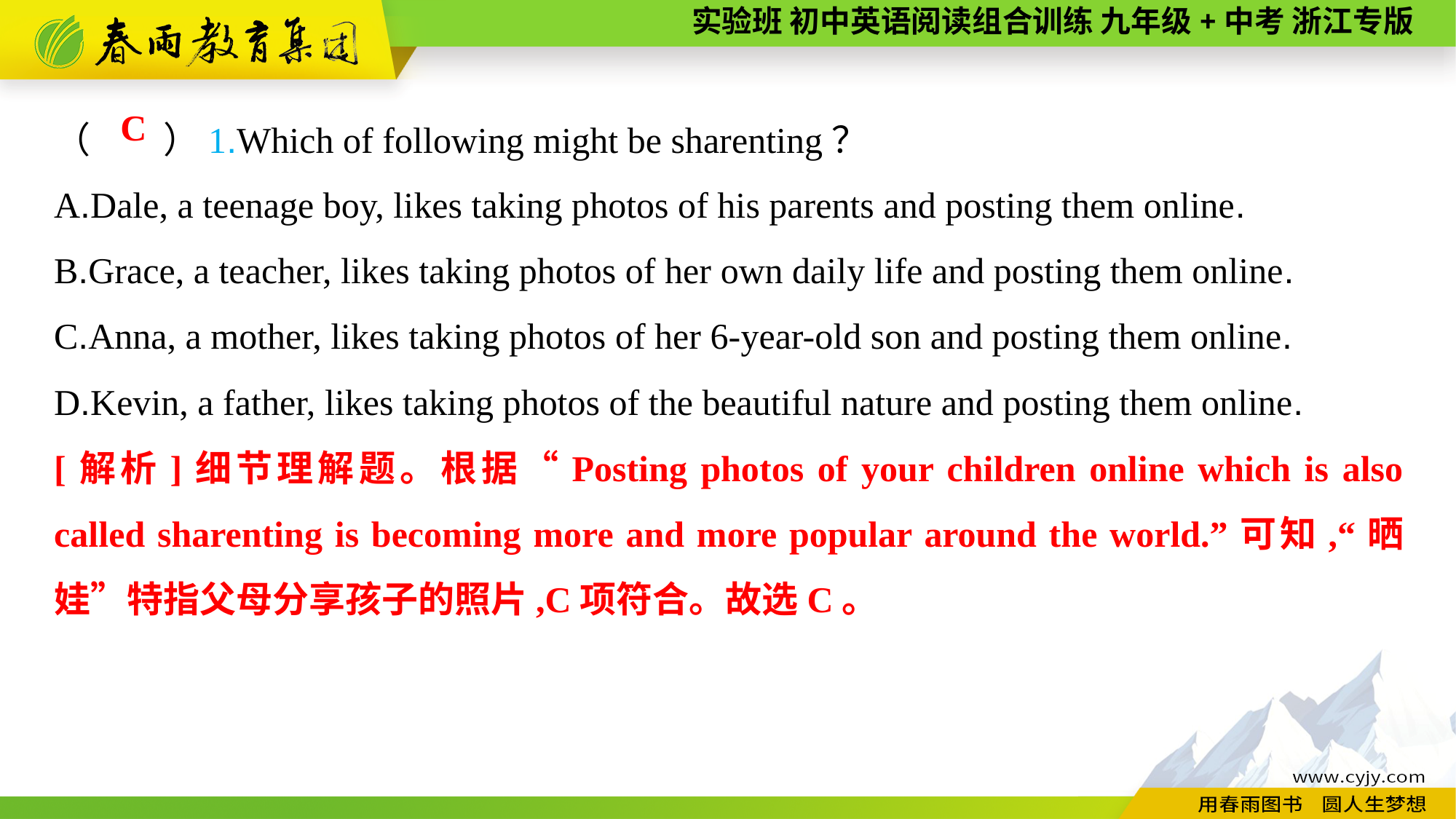

（　　）1.Which of following might be sharenting？
A.Dale, a teenage boy, likes taking photos of his parents and posting them online.
B.Grace, a teacher, likes taking photos of her own daily life and posting them online.
C.Anna, a mother, likes taking photos of her 6-year-old son and posting them online.
D.Kevin, a father, likes taking photos of the beautiful nature and posting them online.
 C
[解析]细节理解题。根据“Posting photos of your children online which is also called sharenting is becoming more and more popular around the world.”可知,“晒娃”特指父母分享孩子的照片,C项符合。故选C。